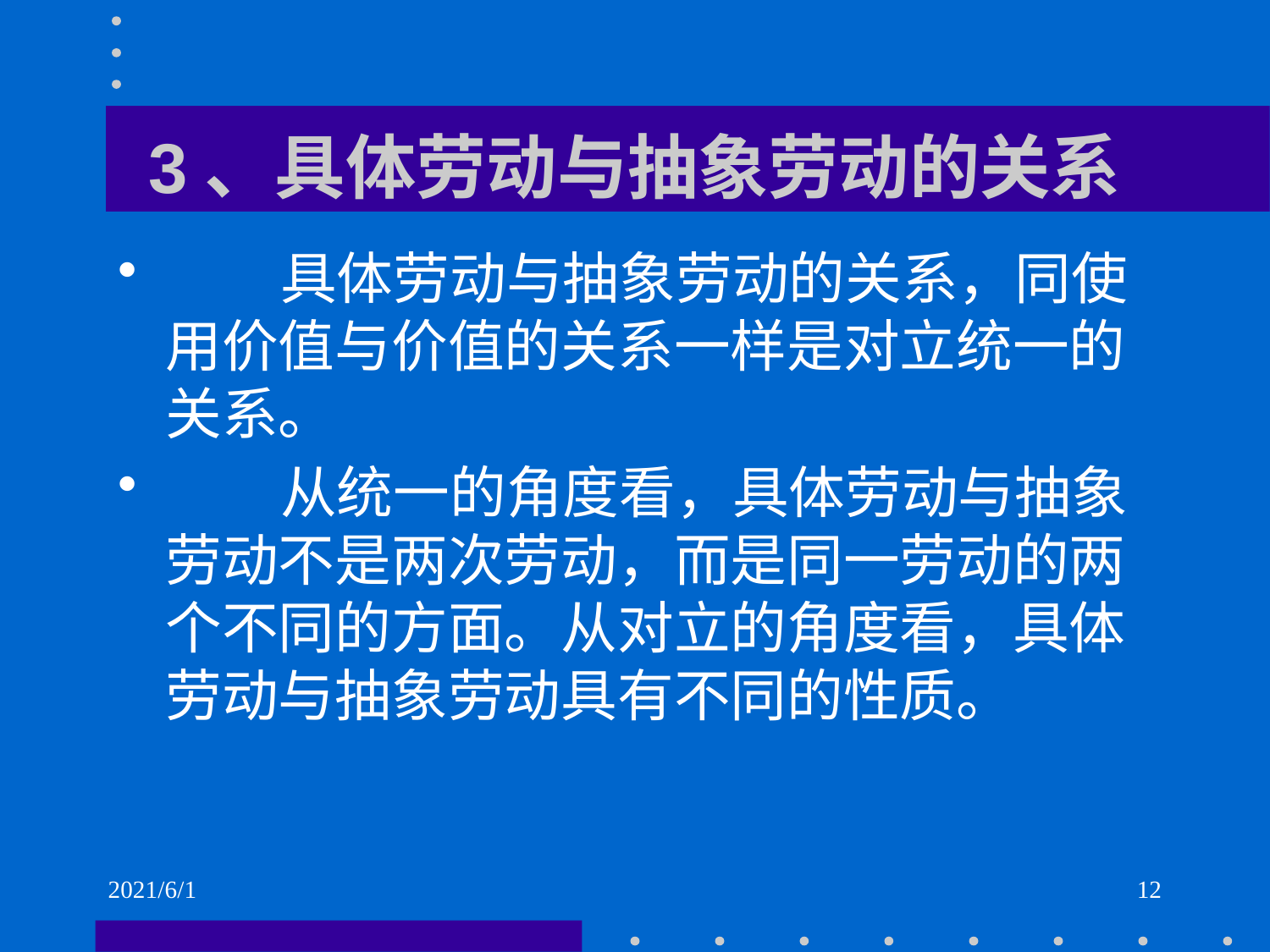

# 3、具体劳动与抽象劳动的关系
        具体劳动与抽象劳动的关系，同使用价值与价值的关系一样是对立统一的关系。
        从统一的角度看，具体劳动与抽象劳动不是两次劳动，而是同一劳动的两个不同的方面。从对立的角度看，具体劳动与抽象劳动具有不同的性质。
2021/6/1
12